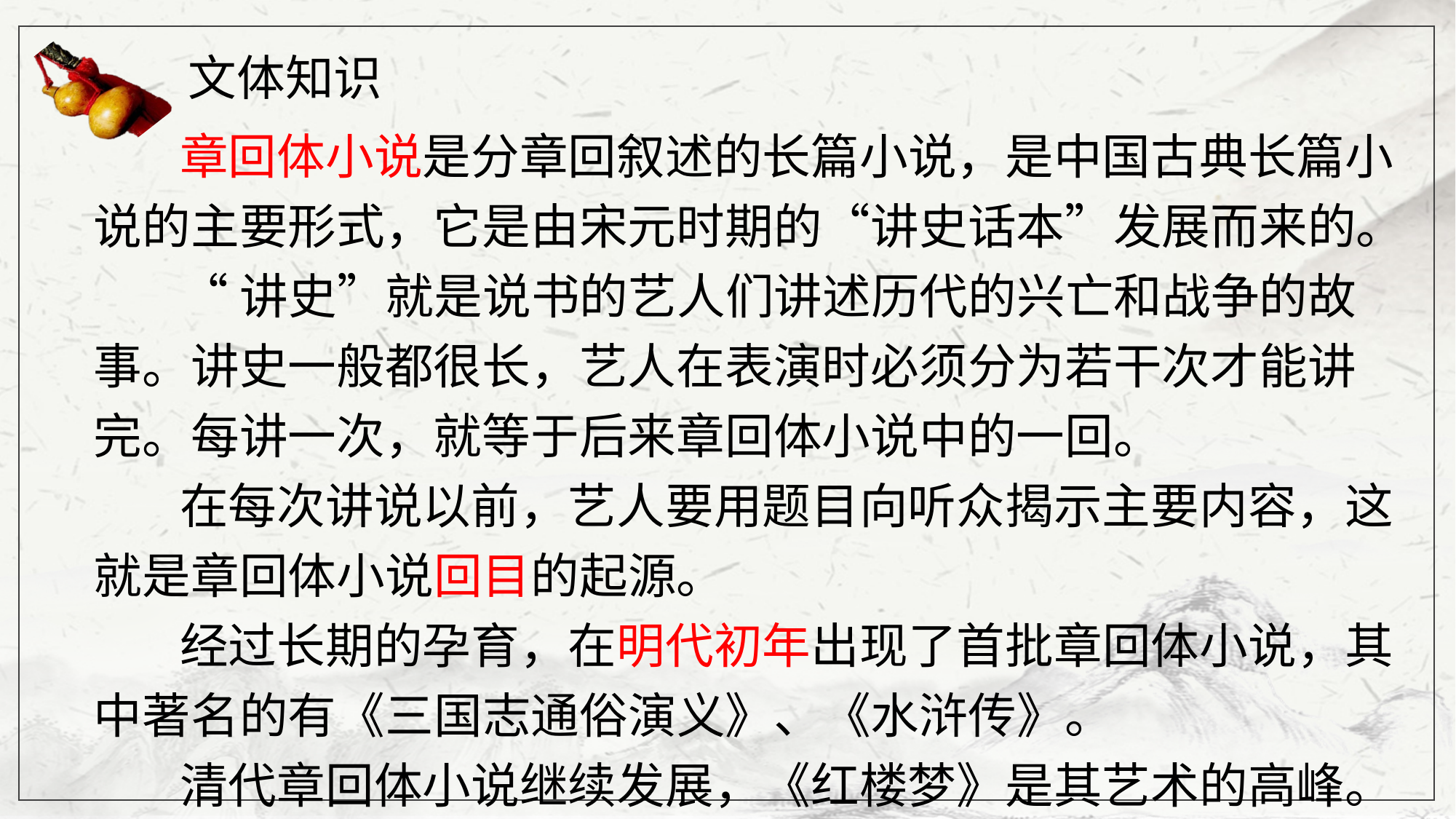

文体知识
章回体小说是分章回叙述的长篇小说，是中国古典长篇小说的主要形式，它是由宋元时期的“讲史话本”发展而来的。
“讲史”就是说书的艺人们讲述历代的兴亡和战争的故事。讲史一般都很长，艺人在表演时必须分为若干次才能讲完。每讲一次，就等于后来章回体小说中的一回。
在每次讲说以前，艺人要用题目向听众揭示主要内容，这就是章回体小说回目的起源。
经过长期的孕育，在明代初年出现了首批章回体小说，其中著名的有《三国志通俗演义》、《水浒传》。
清代章回体小说继续发展，《红楼梦》是其艺术的高峰。